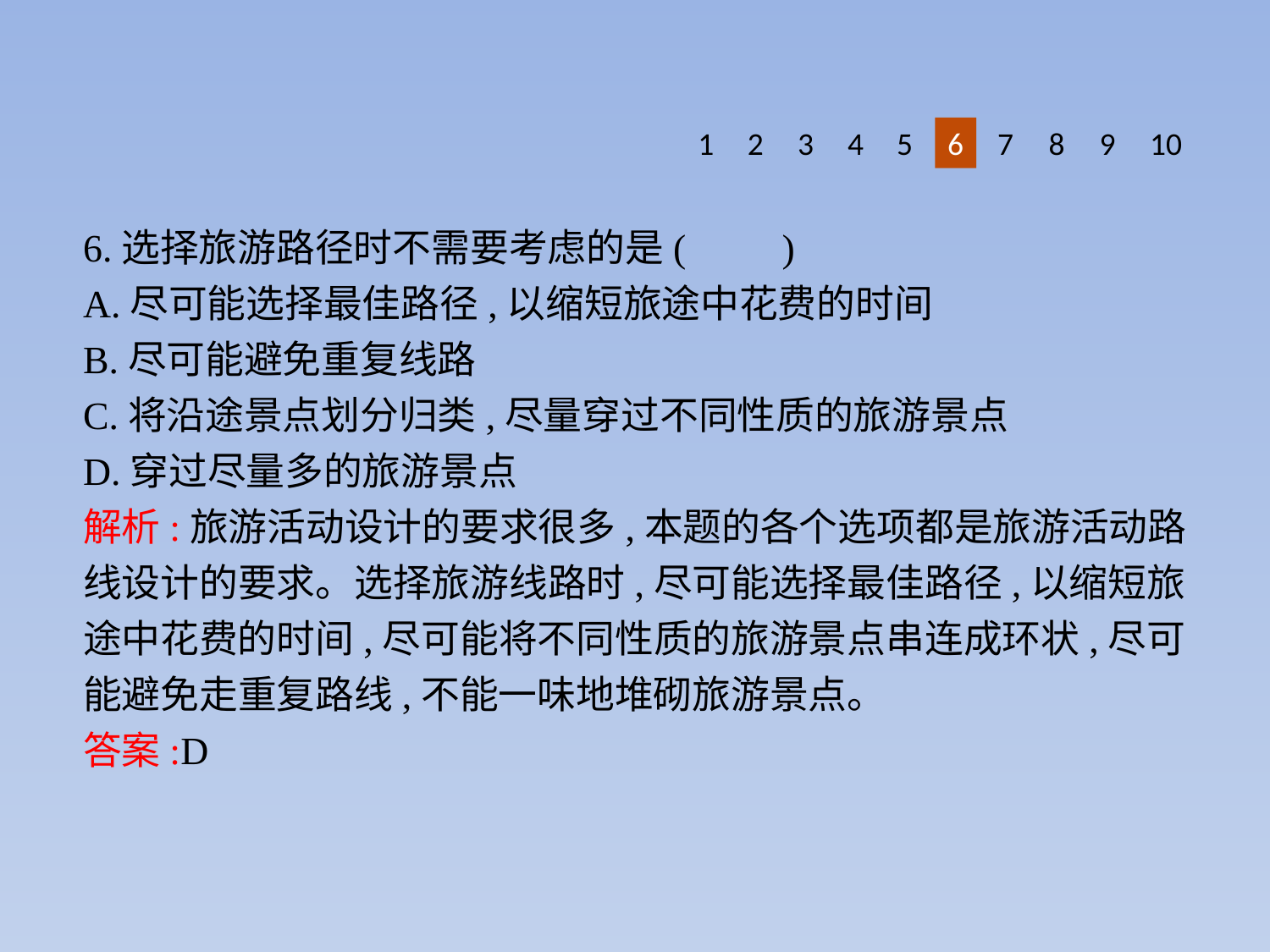

8
9
1
2
3
4
5
6
10
7
6.选择旅游路径时不需要考虑的是(　　)
A.尽可能选择最佳路径,以缩短旅途中花费的时间
B.尽可能避免重复线路
C.将沿途景点划分归类,尽量穿过不同性质的旅游景点
D.穿过尽量多的旅游景点
解析:旅游活动设计的要求很多,本题的各个选项都是旅游活动路线设计的要求。选择旅游线路时,尽可能选择最佳路径,以缩短旅途中花费的时间,尽可能将不同性质的旅游景点串连成环状,尽可能避免走重复路线,不能一味地堆砌旅游景点。
答案:D